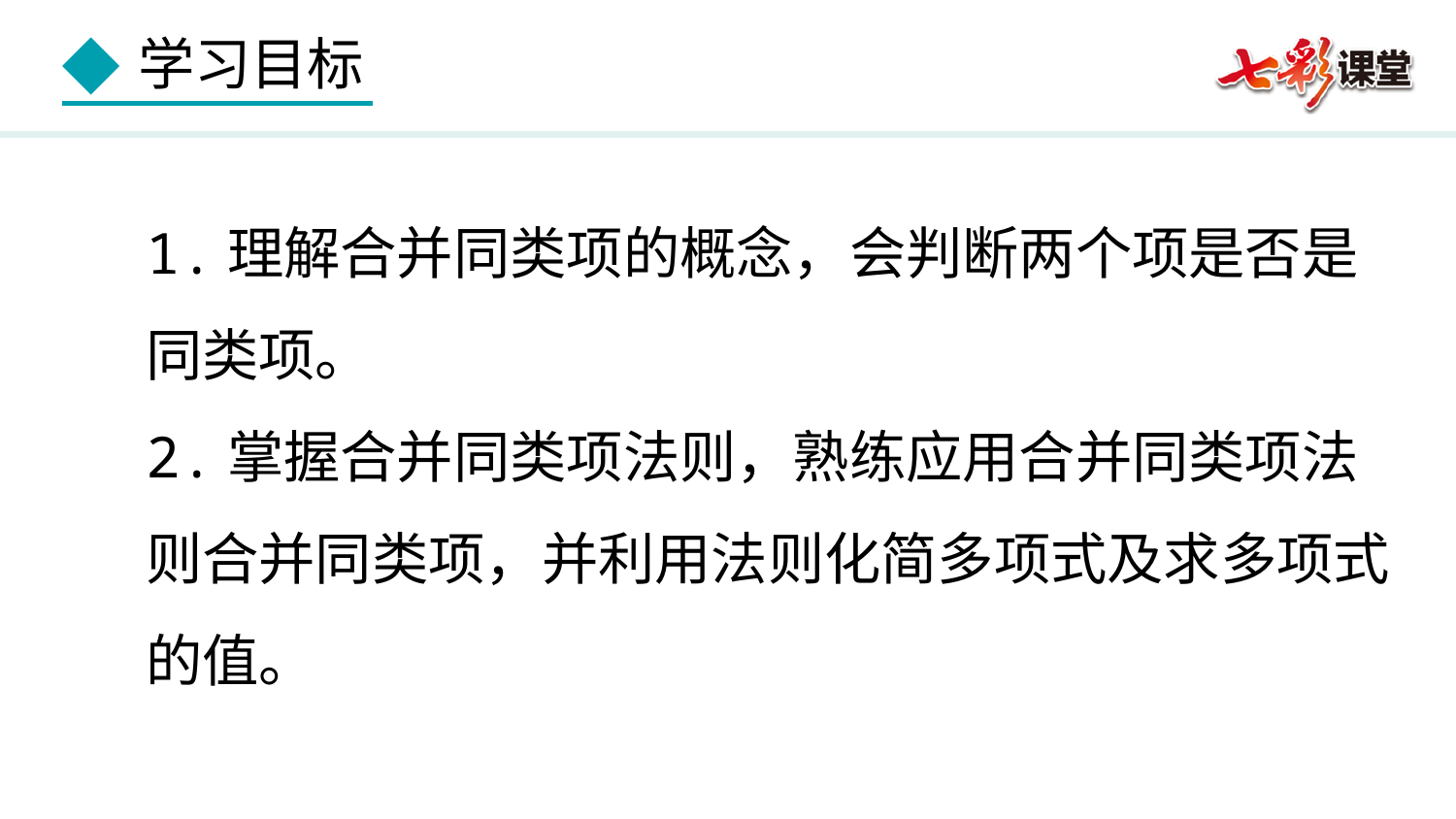

1.理解合并同类项的概念，会判断两个项是否是同类项。
2.掌握合并同类项法则，熟练应用合并同类项法则合并同类项，并利用法则化简多项式及求多项式的值。